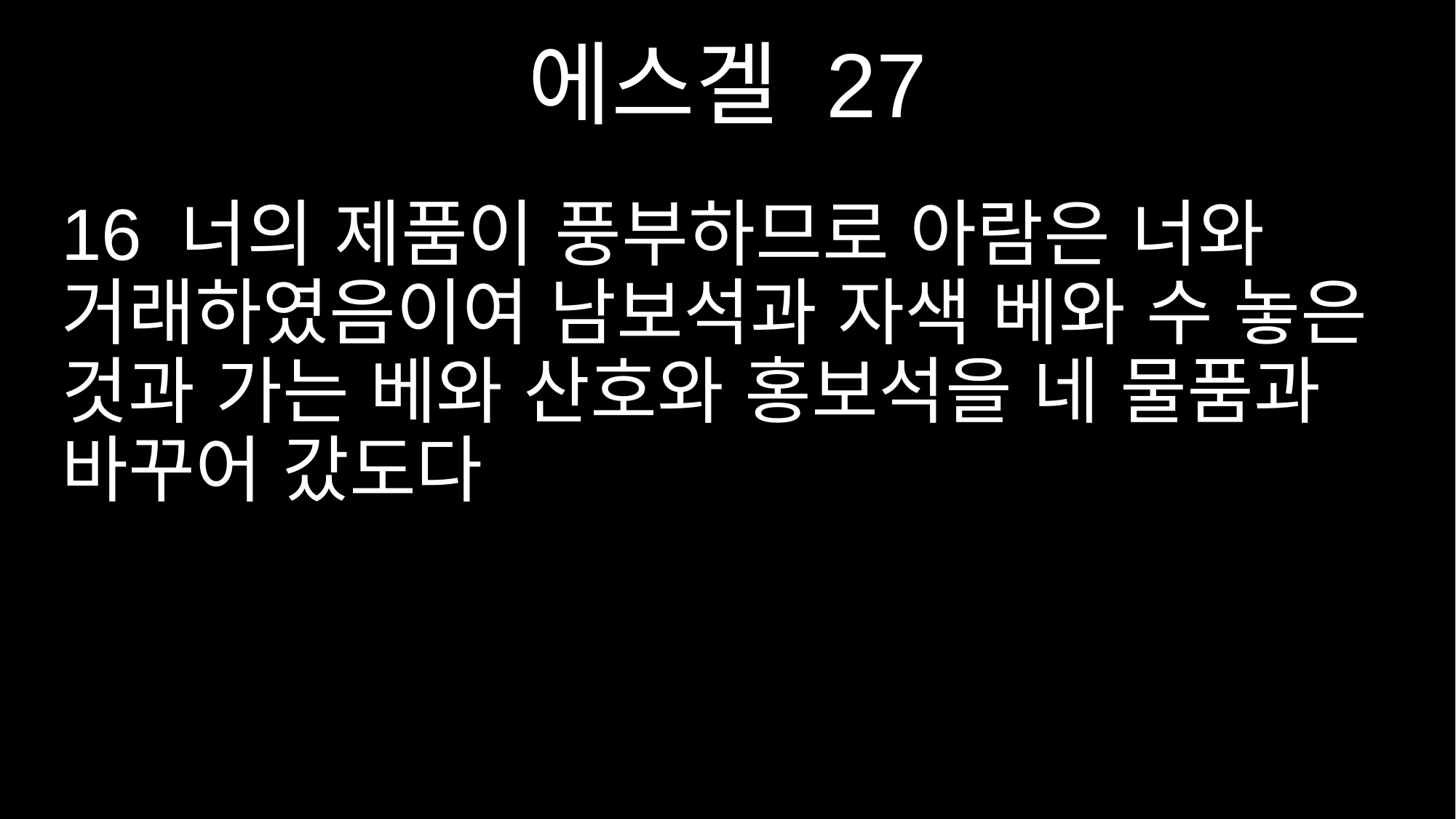

에스겔 27
16 너의 제품이 풍부하므로 아람은 너와 거래하였음이여 남보석과 자색 베와 수 놓은 것과 가는 베와 산호와 홍보석을 네 물품과 바꾸어 갔도다